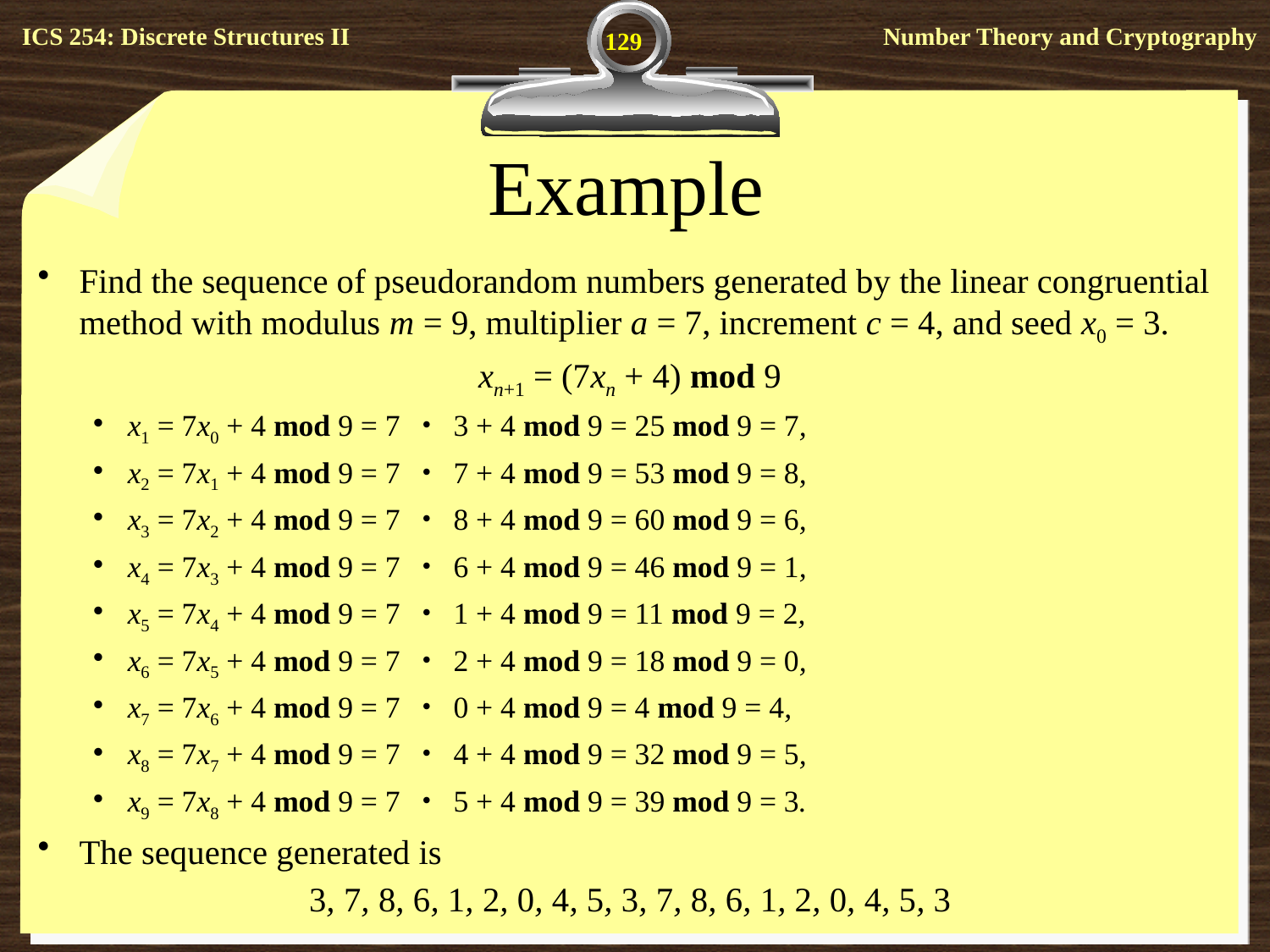

129
# Example
Find the sequence of pseudorandom numbers generated by the linear congruential method with modulus m = 9, multiplier a = 7, increment c = 4, and seed x0 = 3.
xn+1 = (7xn + 4) mod 9
x1 = 7x0 + 4 mod 9 = 7 ・ 3 + 4 mod 9 = 25 mod 9 = 7,
x2 = 7x1 + 4 mod 9 = 7 ・ 7 + 4 mod 9 = 53 mod 9 = 8,
x3 = 7x2 + 4 mod 9 = 7 ・ 8 + 4 mod 9 = 60 mod 9 = 6,
x4 = 7x3 + 4 mod 9 = 7 ・ 6 + 4 mod 9 = 46 mod 9 = 1,
x5 = 7x4 + 4 mod 9 = 7 ・ 1 + 4 mod 9 = 11 mod 9 = 2,
x6 = 7x5 + 4 mod 9 = 7 ・ 2 + 4 mod 9 = 18 mod 9 = 0,
x7 = 7x6 + 4 mod 9 = 7 ・ 0 + 4 mod 9 = 4 mod 9 = 4,
x8 = 7x7 + 4 mod 9 = 7 ・ 4 + 4 mod 9 = 32 mod 9 = 5,
x9 = 7x8 + 4 mod 9 = 7 ・ 5 + 4 mod 9 = 39 mod 9 = 3.
The sequence generated is
3, 7, 8, 6, 1, 2, 0, 4, 5, 3, 7, 8, 6, 1, 2, 0, 4, 5, 3